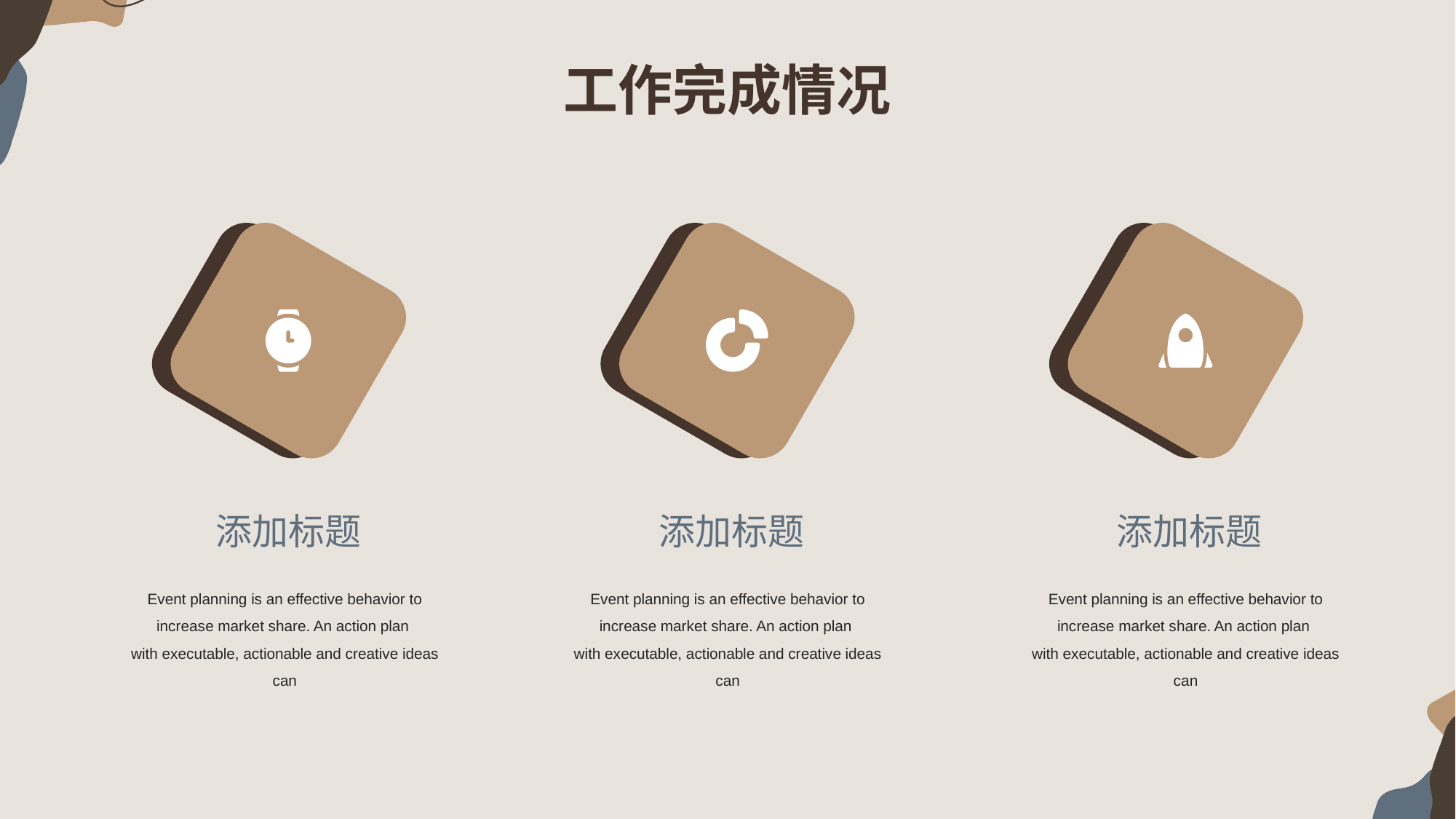

工作完成情况

添加标题
Event planning is an effective behavior to increase market share. An action plan
with executable, actionable and creative ideas can
添加标题
Event planning is an effective behavior to increase market share. An action plan
with executable, actionable and creative ideas can
添加标题
Event planning is an effective behavior to increase market share. An action plan
with executable, actionable and creative ideas can